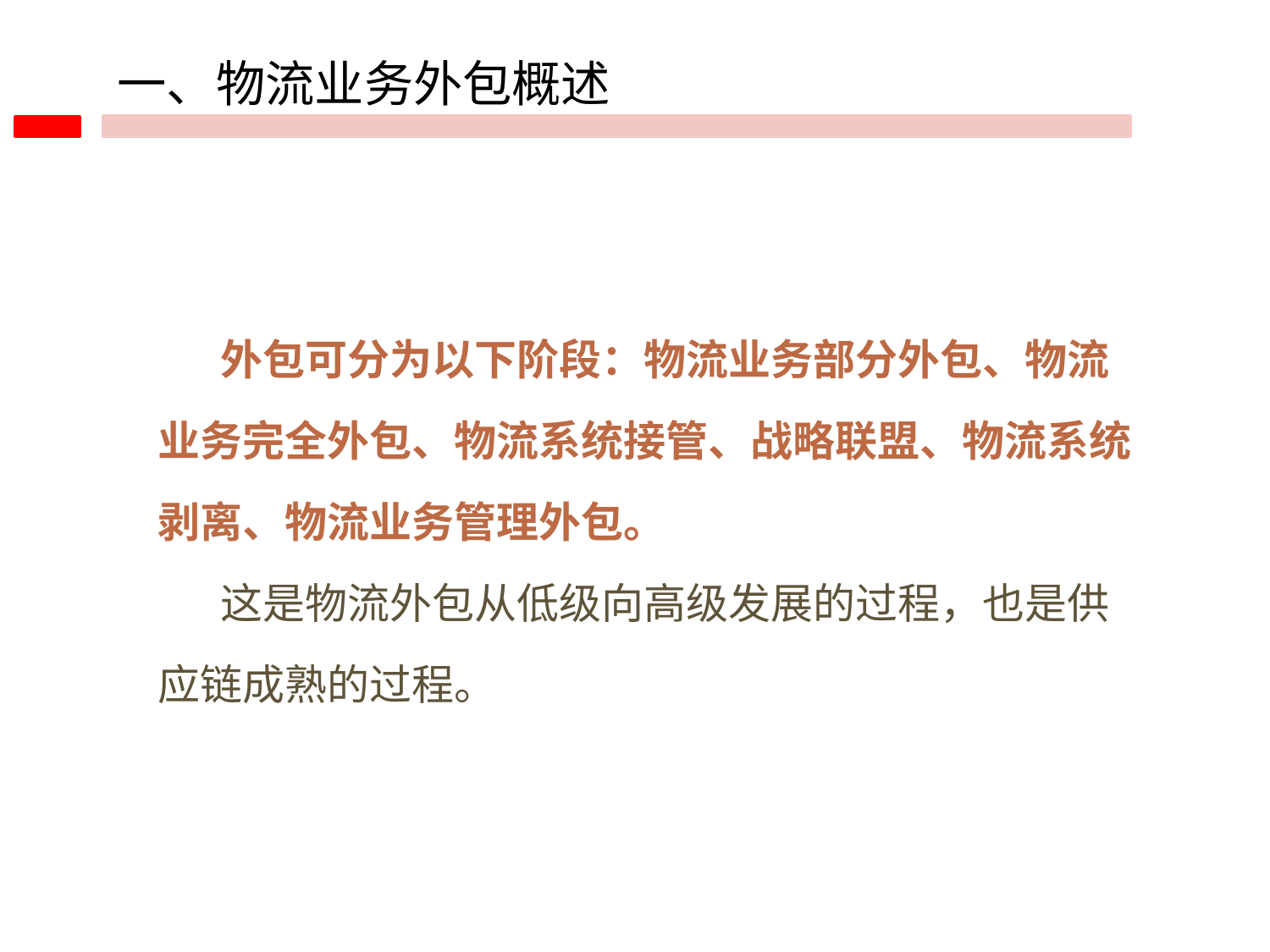

一、物流业务外包概述
       外包可分为以下阶段：物流业务部分外包、物流业务完全外包、物流系统接管、战略联盟、物流系统剥离、物流业务管理外包。
       这是物流外包从低级向高级发展的过程，也是供应链成熟的过程。